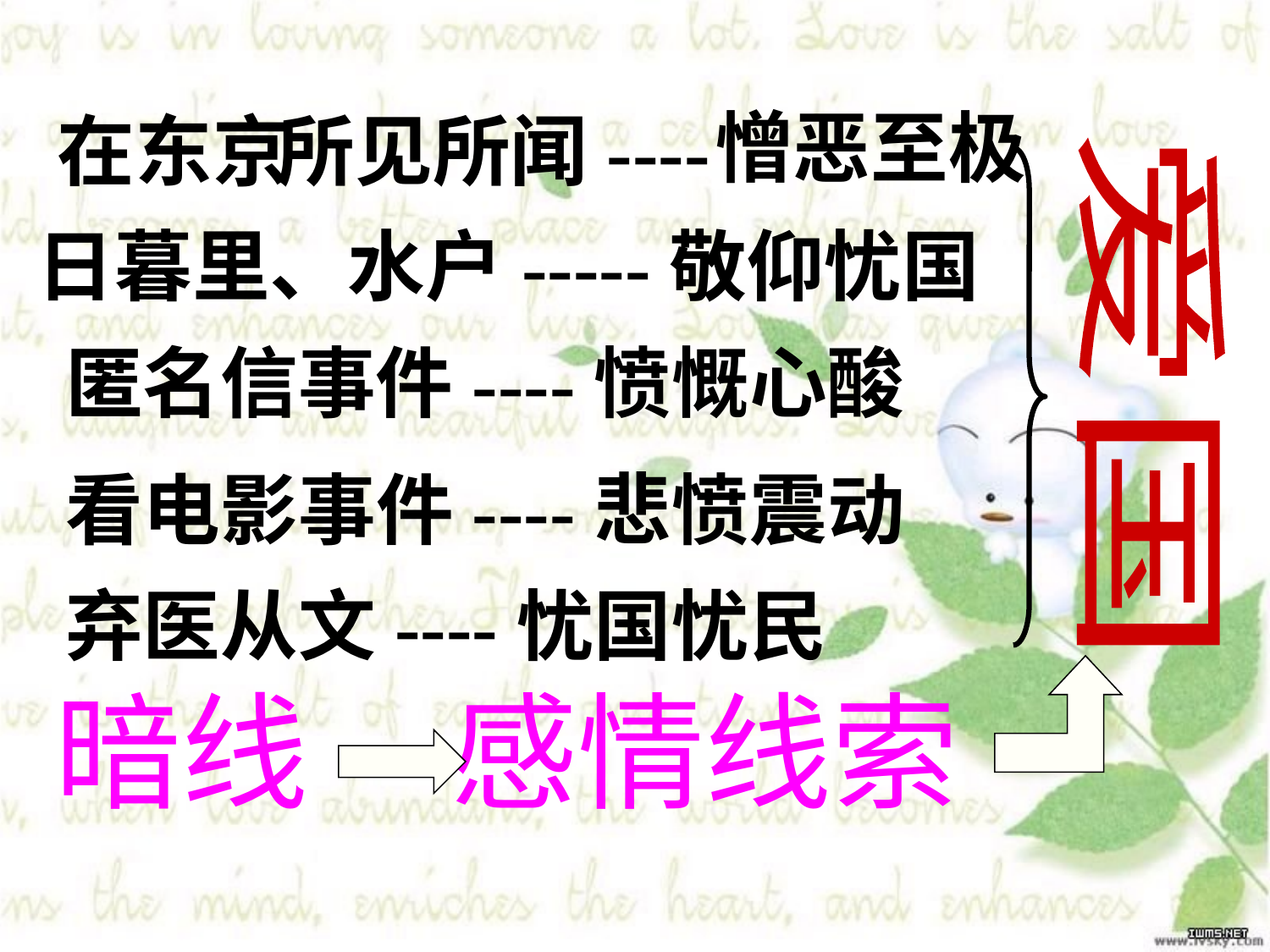

憎恶至极

在东京
所见所闻----

日暮里、水户-----敬仰忧国
爱国
匿名信事件----愤慨心酸
看电影事件----悲愤震动
弃医从文----忧国忧民

暗线     感情线索